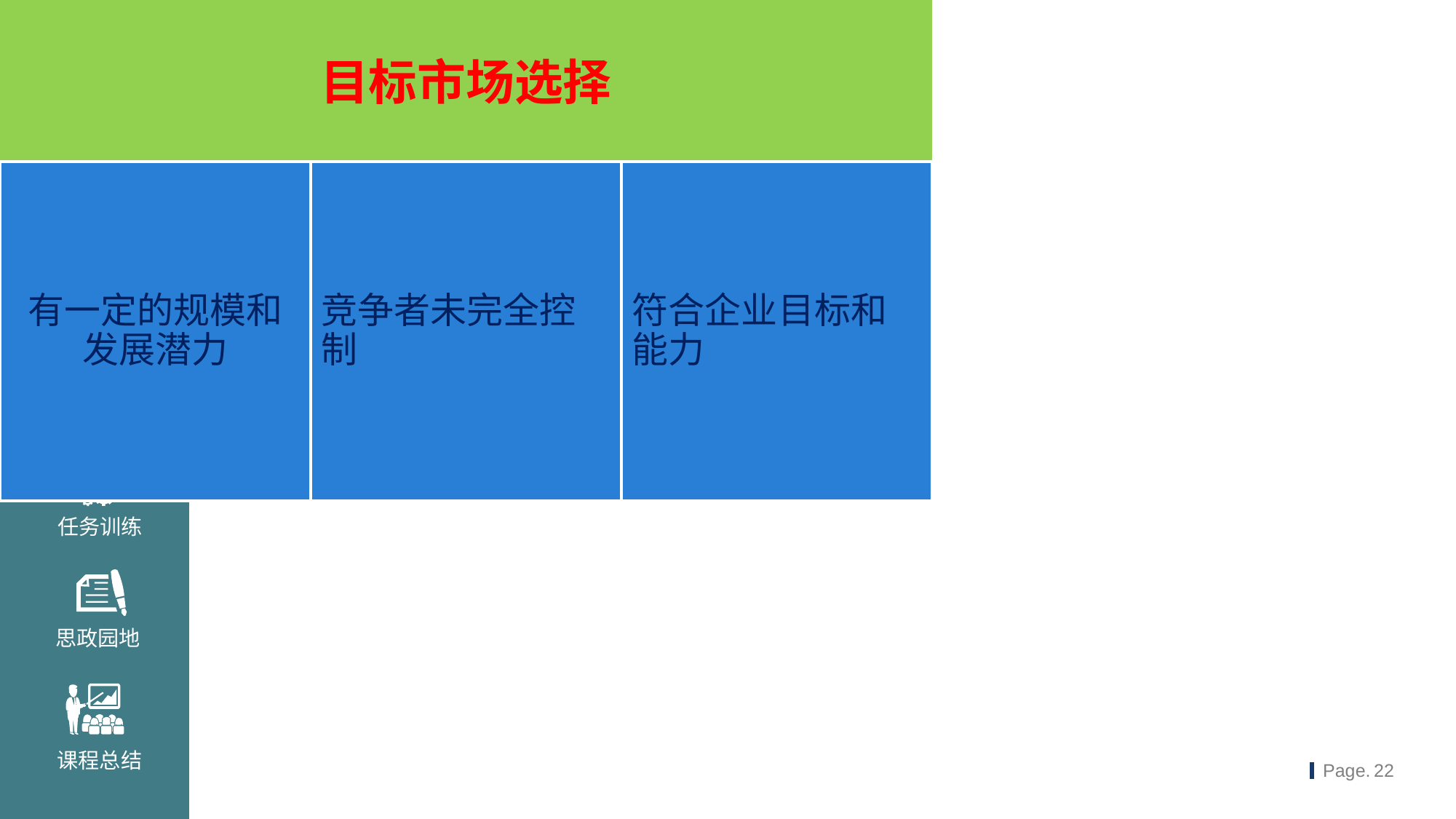

二、目标市场与营销策略
（一）目标市场选择
目标市场选择
有一定的规模和发展潜力
竞争者未完全控制
符合企业目标和能力